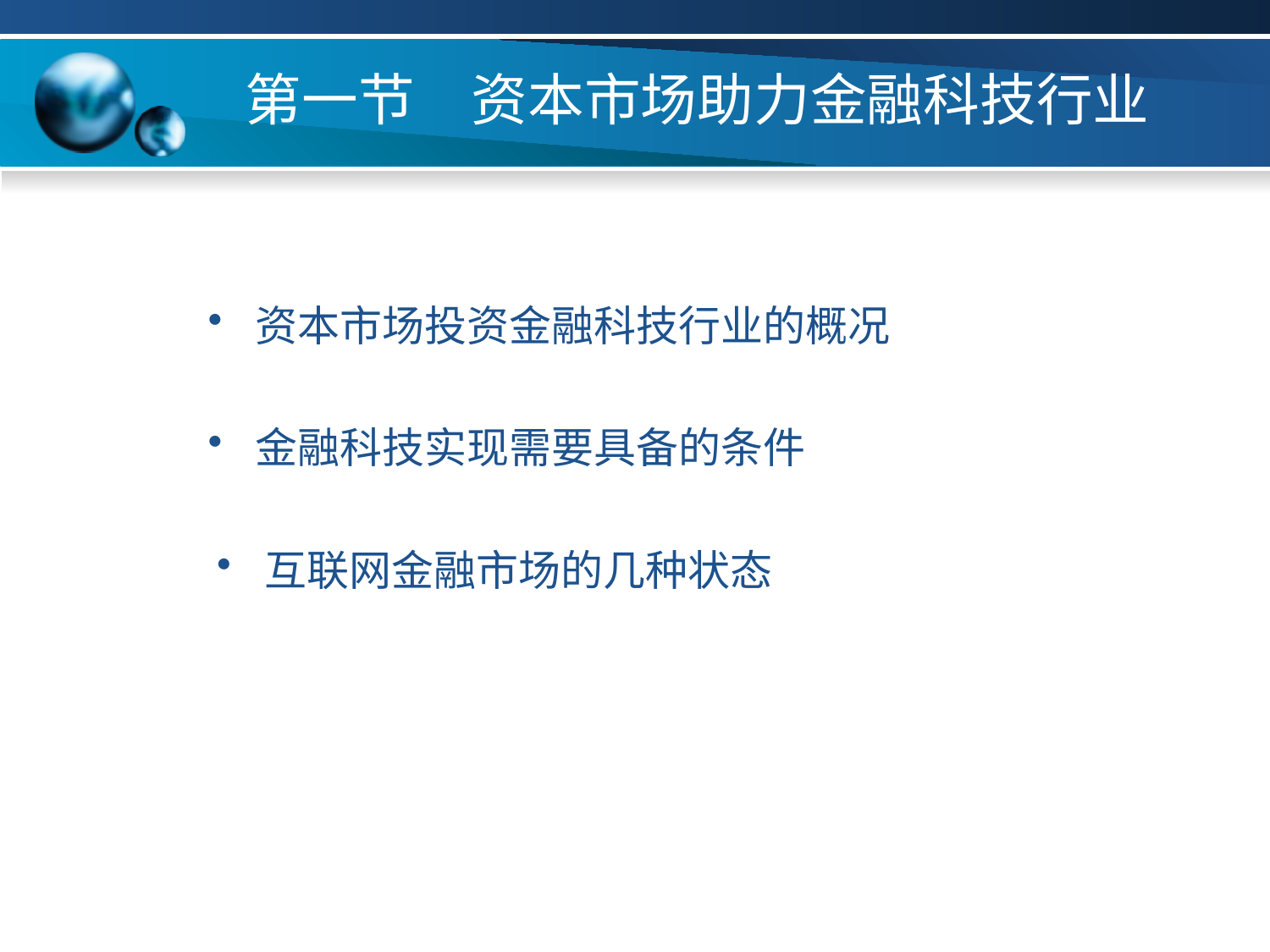

# 第一节　资本市场助力金融科技行业
资本市场投资金融科技行业的概况
金融科技实现需要具备的条件
互联网金融市场的几种状态